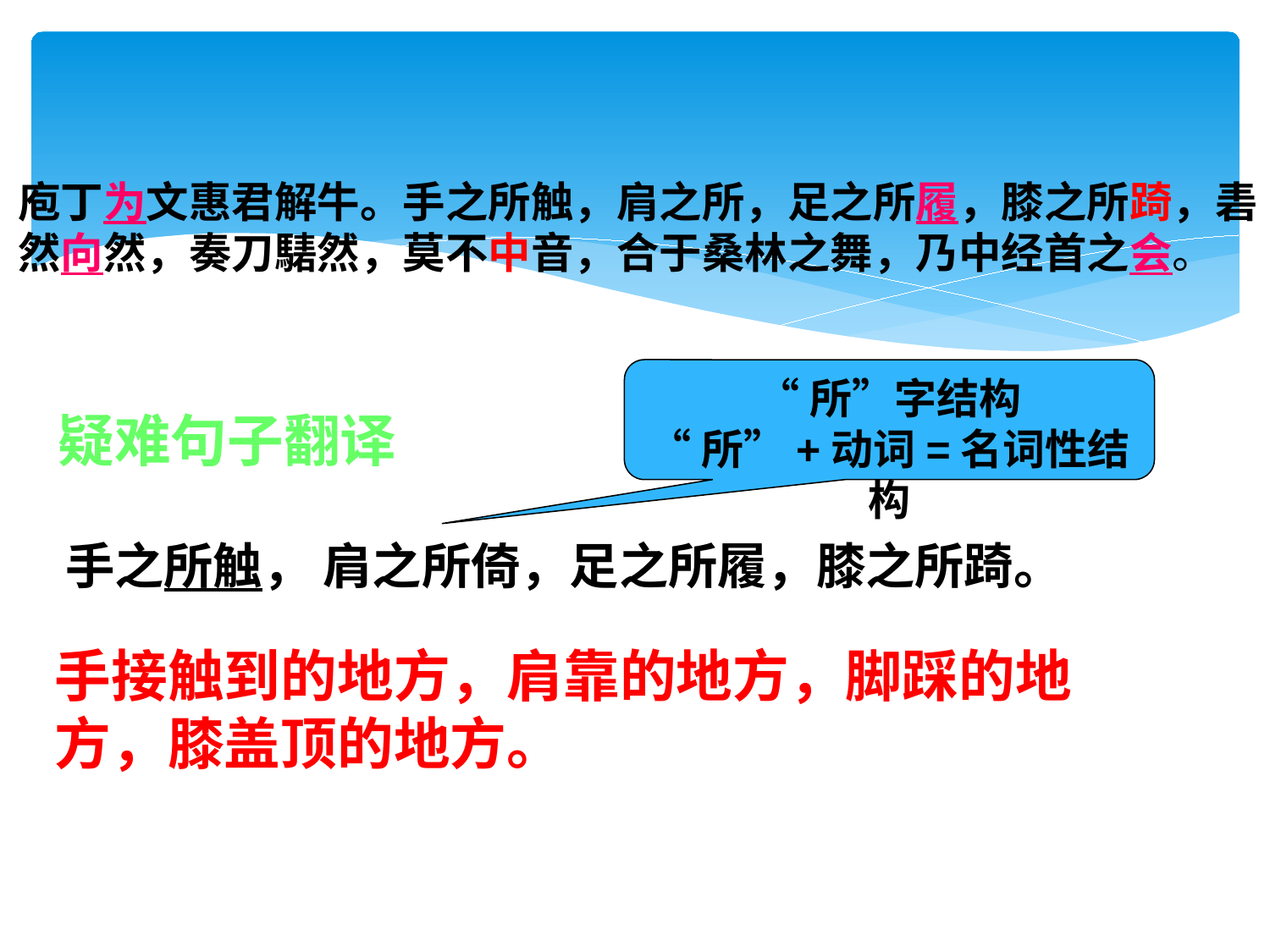

# 庖丁为文惠君解牛。手之所触，肩之所，足之所履，膝之所踦，砉然向然，奏刀騞然，莫不中音，合于桑林之舞，乃中经首之会。
“所”字结构
“所”+动词=名词性结构

疑难句子翻译
手之所触， 肩之所倚，足之所履，膝之所踦。
手接触到的地方，肩靠的地方，脚踩的地方，膝盖顶的地方。